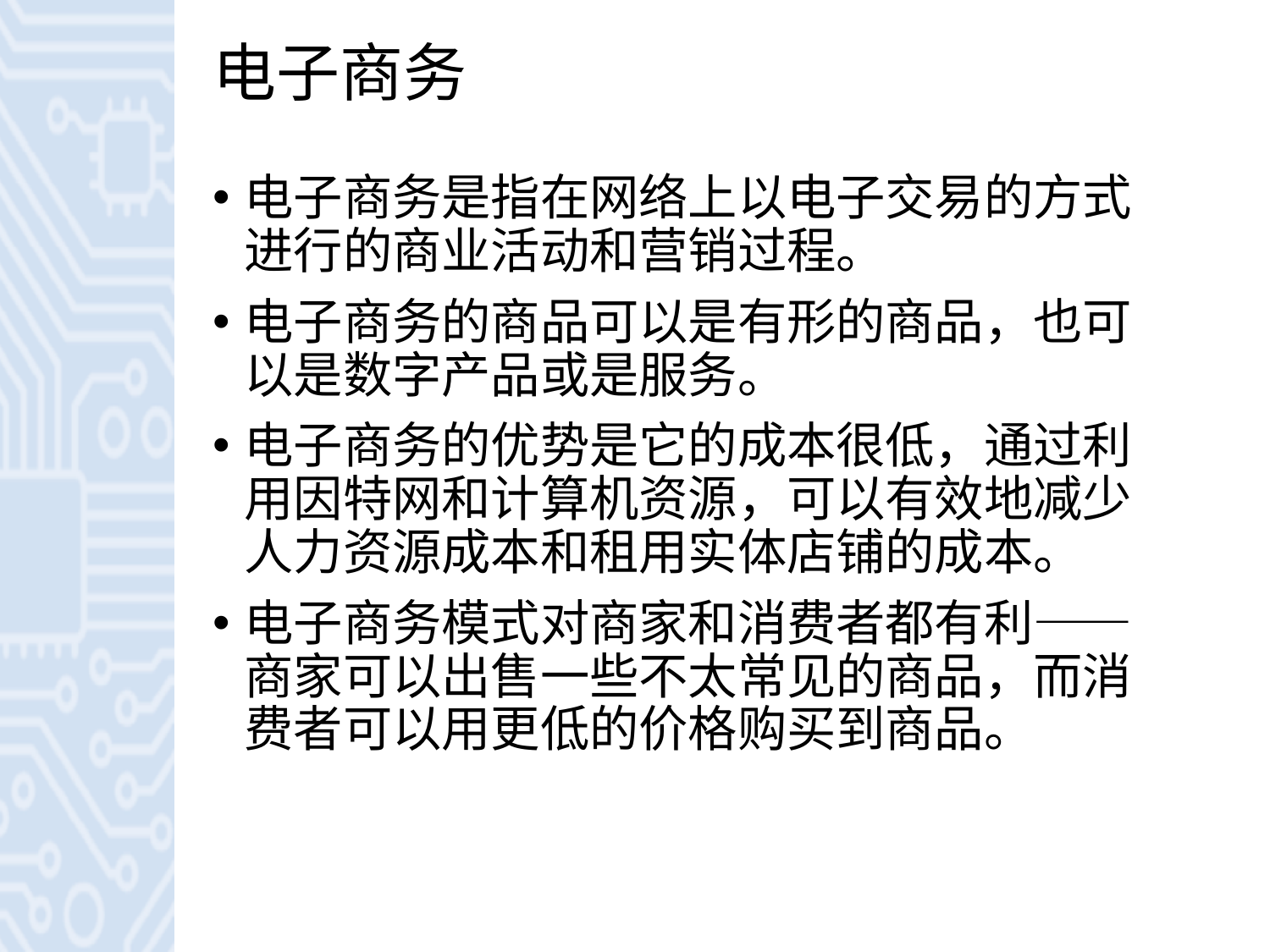

# 电子商务
电子商务是指在网络上以电子交易的方式进行的商业活动和营销过程。
电子商务的商品可以是有形的商品，也可以是数字产品或是服务。
电子商务的优势是它的成本很低，通过利用因特网和计算机资源，可以有效地减少人力资源成本和租用实体店铺的成本。
电子商务模式对商家和消费者都有利——商家可以出售一些不太常见的商品，而消费者可以用更低的价格购买到商品。